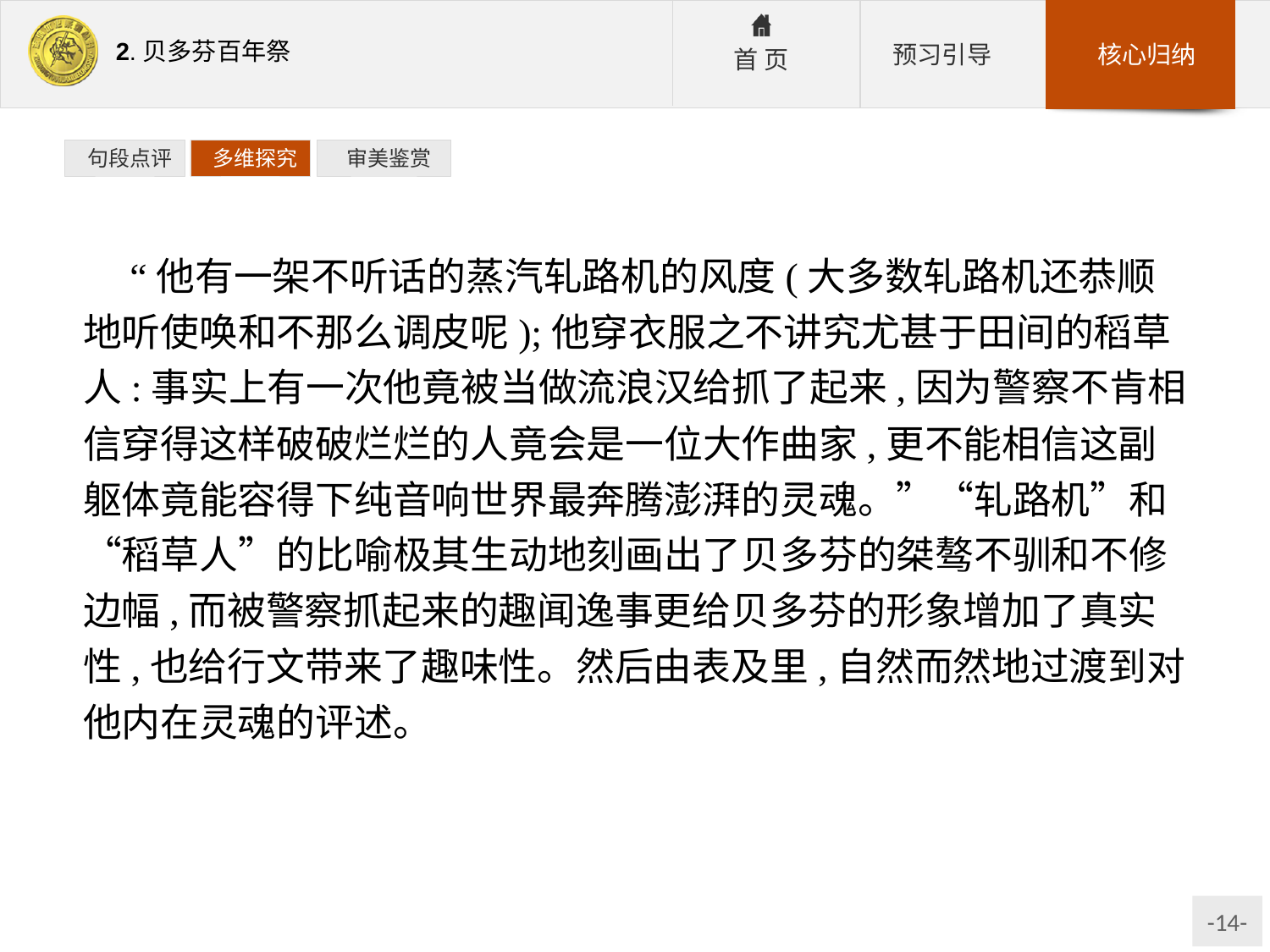

句段点评
 多维探究
 审美鉴赏
 “他有一架不听话的蒸汽轧路机的风度(大多数轧路机还恭顺地听使唤和不那么调皮呢);他穿衣服之不讲究尤甚于田间的稻草人:事实上有一次他竟被当做流浪汉给抓了起来,因为警察不肯相信穿得这样破破烂烂的人竟会是一位大作曲家,更不能相信这副躯体竟能容得下纯音响世界最奔腾澎湃的灵魂。”“轧路机”和“稻草人”的比喻极其生动地刻画出了贝多芬的桀骜不驯和不修边幅,而被警察抓起来的趣闻逸事更给贝多芬的形象增加了真实性,也给行文带来了趣味性。然后由表及里,自然而然地过渡到对他内在灵魂的评述。